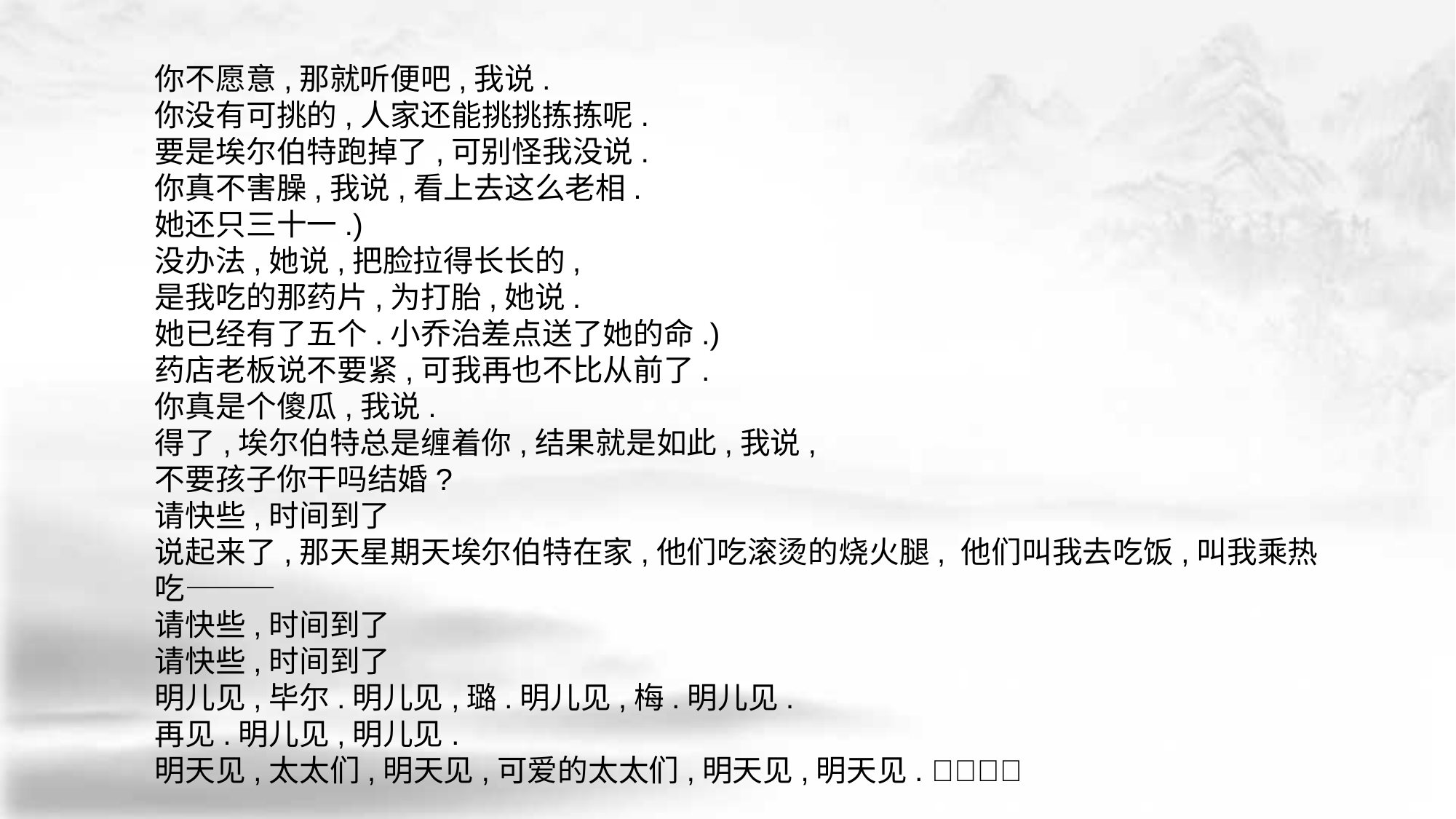

你不愿意,那就听便吧,我说.
你没有可挑的,人家还能挑挑拣拣呢.
要是埃尔伯特跑掉了,可别怪我没说.
你真不害臊,我说,看上去这么老相.
她还只三十一.)
没办法,她说,把脸拉得长长的,
是我吃的那药片,为打胎,她说.
她已经有了五个.小乔治差点送了她的命.)
药店老板说不要紧,可我再也不比从前了.
你真是个傻瓜,我说.
得了,埃尔伯特总是缠着你,结果就是如此,我说,
不要孩子你干吗结婚?
请快些,时间到了
说起来了,那天星期天埃尔伯特在家,他们吃滚烫的烧火腿, 他们叫我去吃饭,叫我乘热吃———
请快些,时间到了
请快些,时间到了
明儿见,毕尔.明儿见,璐.明儿见,梅.明儿见.
再见.明儿见,明儿见.
明天见,太太们,明天见,可爱的太太们,明天见,明天见. 􀆺􀆺􀆺􀆺